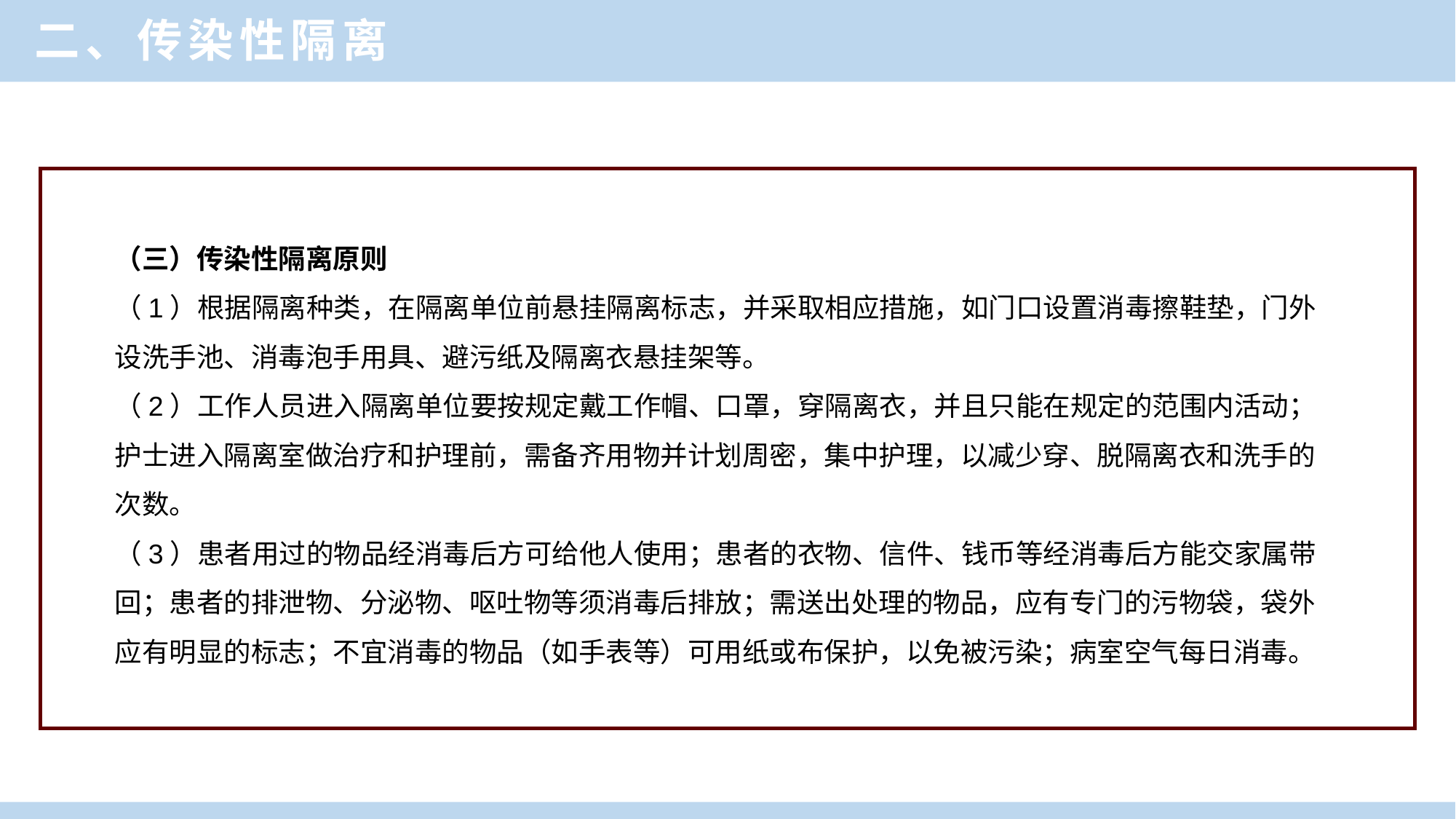

二、传染性隔离

（三）传染性隔离原则
（1）根据隔离种类，在隔离单位前悬挂隔离标志，并采取相应措施，如门口设置消毒擦鞋垫，门外设洗手池、消毒泡手用具、避污纸及隔离衣悬挂架等。
（2）工作人员进入隔离单位要按规定戴工作帽、口罩，穿隔离衣，并且只能在规定的范围内活动；护士进入隔离室做治疗和护理前，需备齐用物并计划周密，集中护理，以减少穿、脱隔离衣和洗手的次数。
（3）患者用过的物品经消毒后方可给他人使用；患者的衣物、信件、钱币等经消毒后方能交家属带回；患者的排泄物、分泌物、呕吐物等须消毒后排放；需送出处理的物品，应有专门的污物袋，袋外应有明显的标志；不宜消毒的物品（如手表等）可用纸或布保护，以免被污染；病室空气每日消毒。